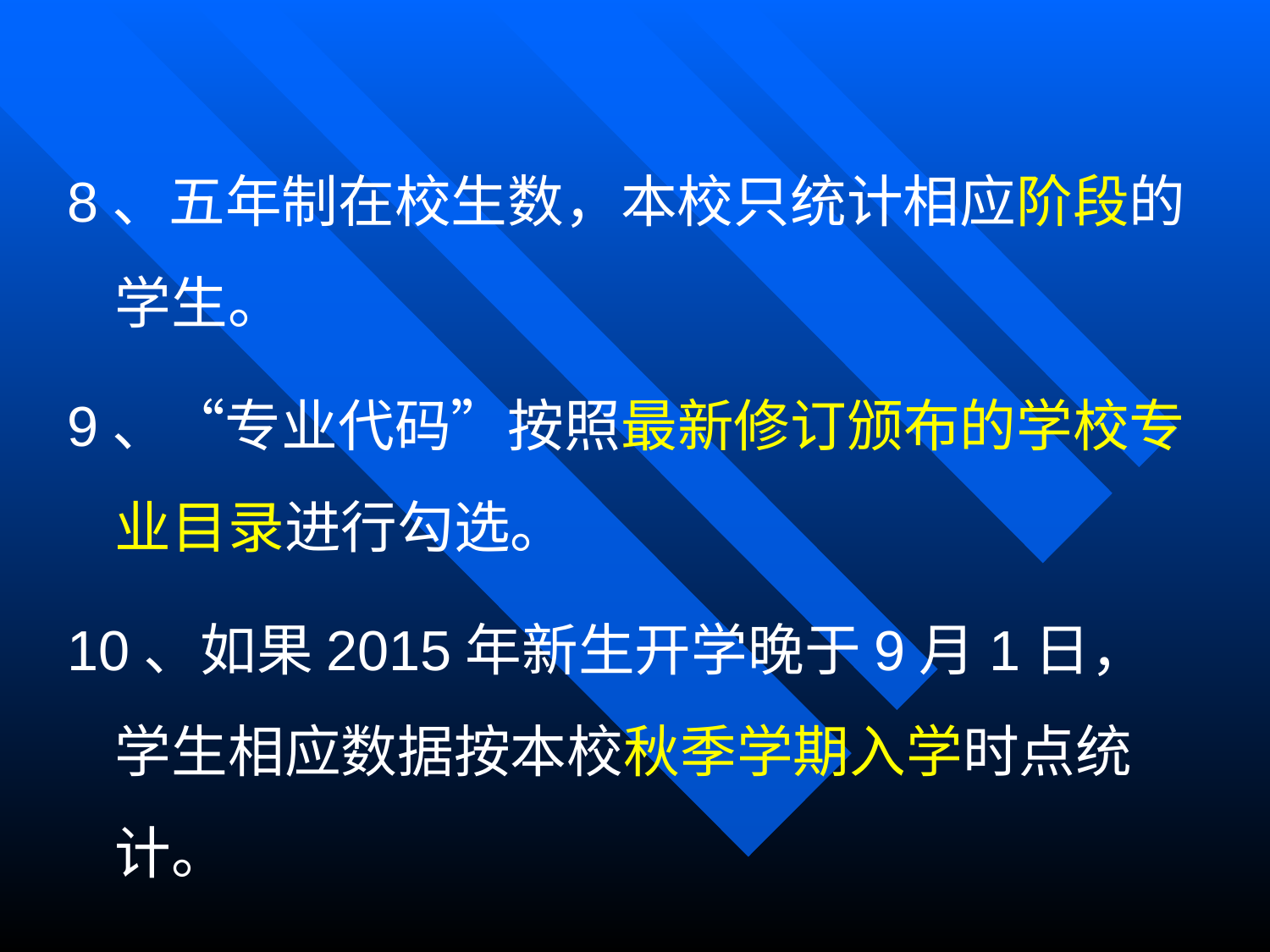

8、五年制在校生数，本校只统计相应阶段的学生。
9、“专业代码”按照最新修订颁布的学校专业目录进行勾选。
10、如果2015年新生开学晚于9月1日，学生相应数据按本校秋季学期入学时点统计。